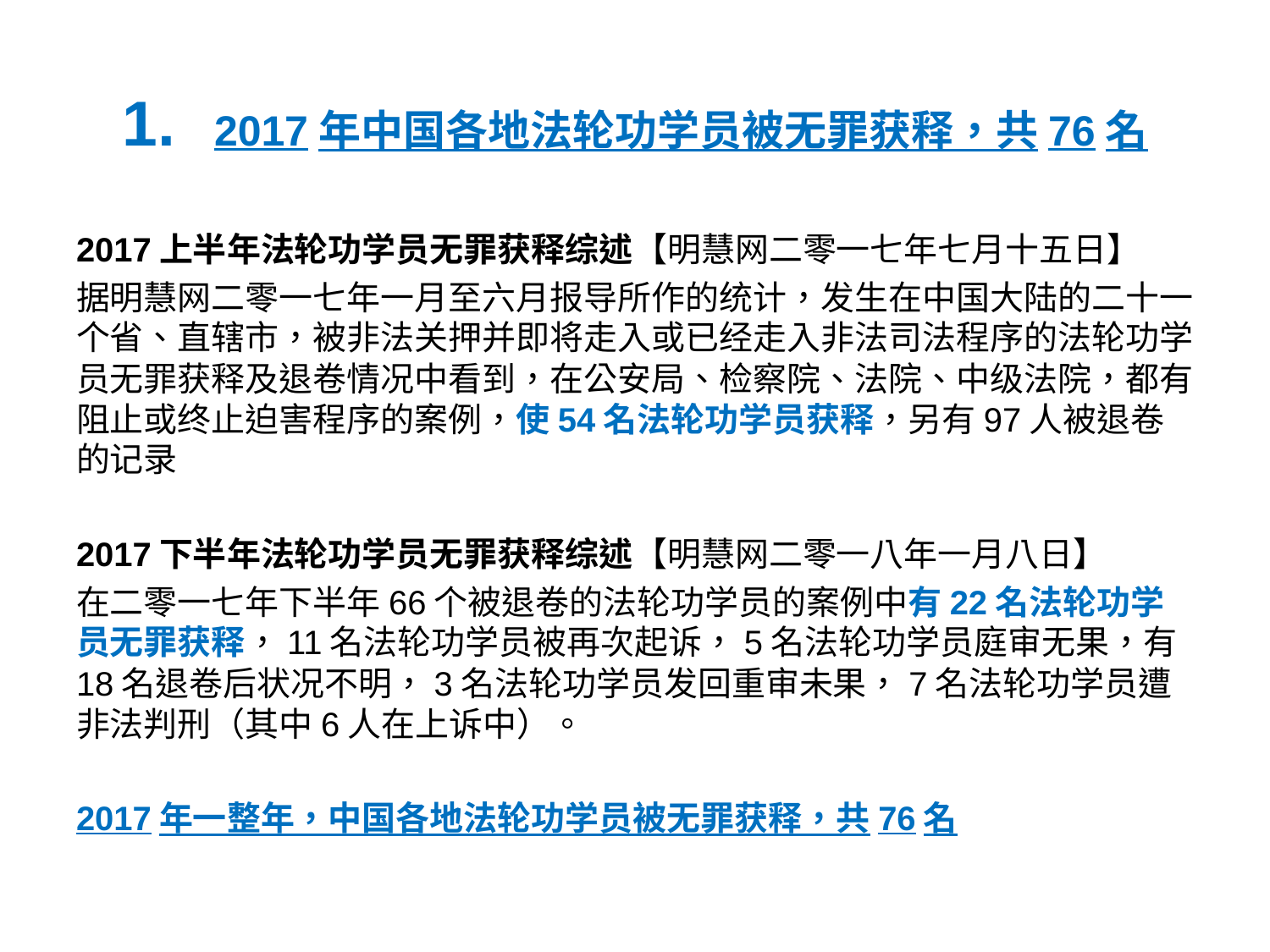

# 1.  2017年中国各地法轮功学员被无罪获释，共76名
2017上半年法轮功学员无罪获释综述【明慧网二零一七年七月十五日】
据明慧网二零一七年一月至六月报导所作的统计，发生在中国大陆的二十一个省、直辖市，被非法关押并即将走入或已经走入非法司法程序的法轮功学员无罪获释及退卷情况中看到，在公安局、检察院、法院、中级法院，都有阻止或终止迫害程序的案例，使54名法轮功学员获释，另有97人被退卷的记录

2017下半年法轮功学员无罪获释综述【明慧网二零一八年一月八日】
在二零一七年下半年66个被退卷的法轮功学员的案例中有22名法轮功学员无罪获释，11名法轮功学员被再次起诉，5名法轮功学员庭审无果，有18名退卷后状况不明，3名法轮功学员发回重审未果，7名法轮功学员遭非法判刑（其中6人在上诉中）。

2017年一整年，中国各地法轮功学员被无罪获释，共76名